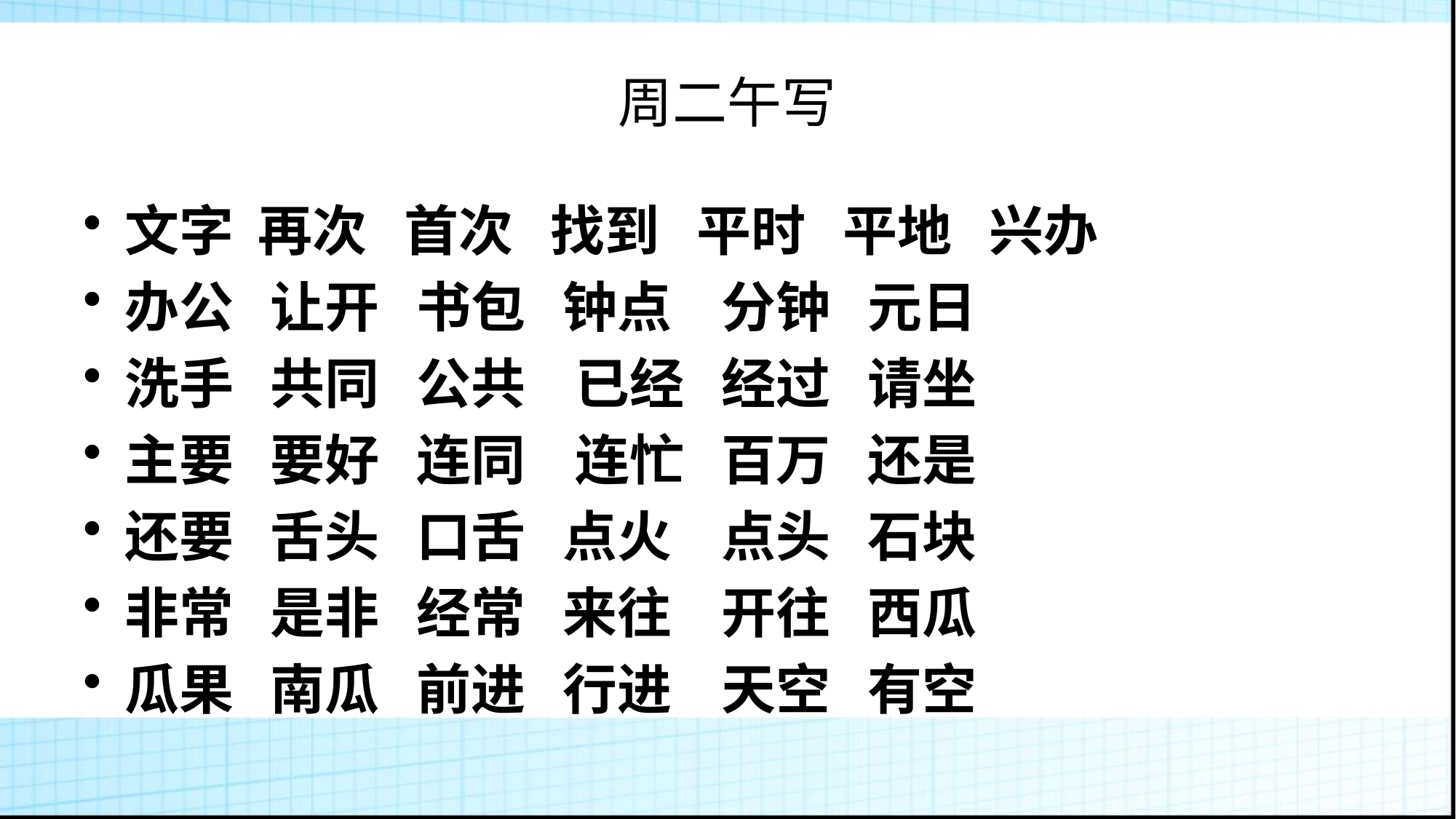

# 周二午写
文字  再次   首次   找到   平时   平地   兴办
办公   让开   书包   钟点    分钟   元日
洗手   共同   公共    已经   经过   请坐
主要   要好   连同    连忙   百万   还是
还要   舌头   口舌   点火    点头   石块
非常   是非   经常   来往    开往   西瓜
瓜果   南瓜   前进   行进    天空   有空